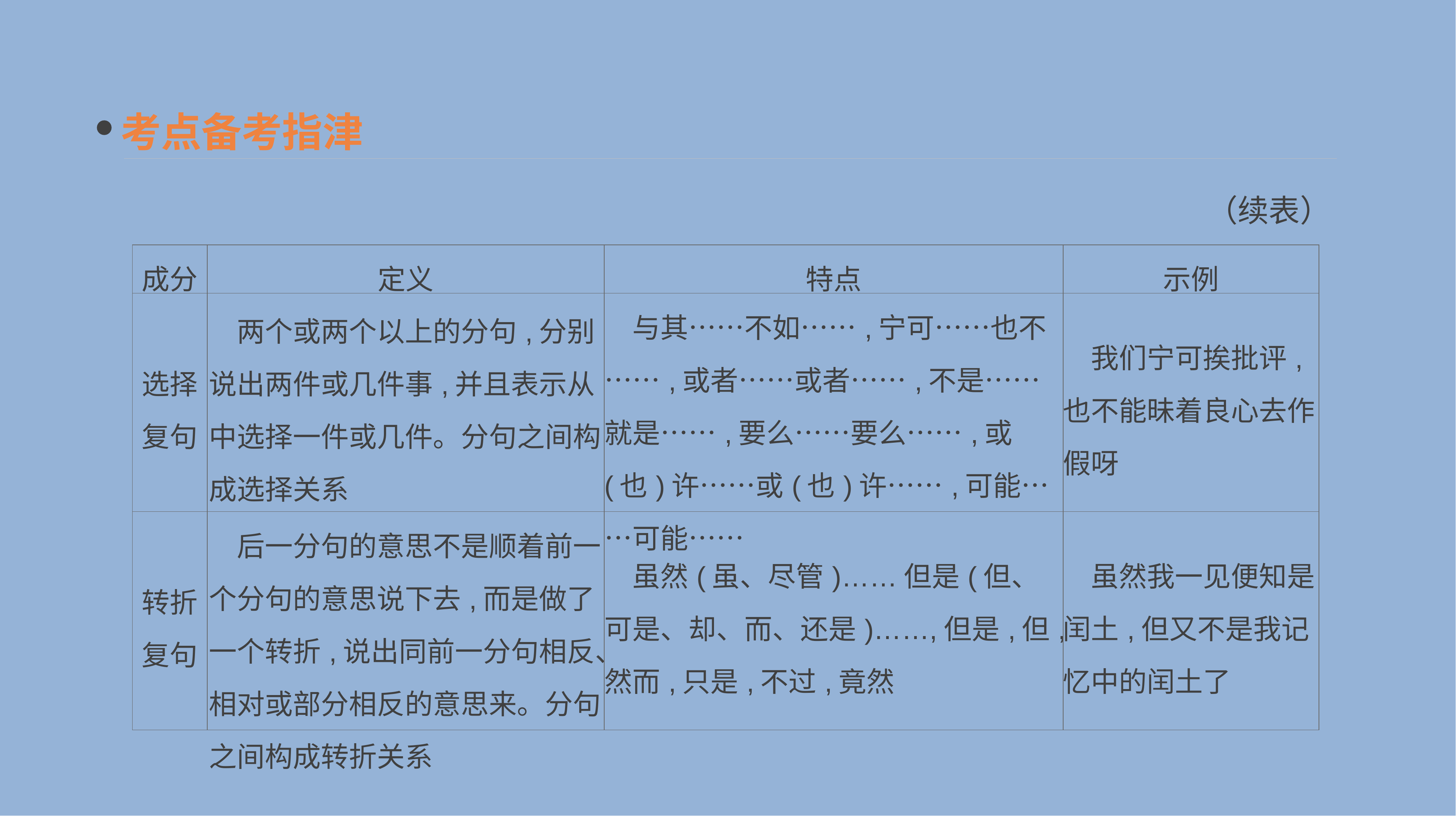

考点备考指津

（续表）
| 成分 | 定义 | 特点 | 示例 |
| --- | --- | --- | --- |
| 选择复句 | 两个或两个以上的分句,分别说出两件或几件事,并且表示从中选择一件或几件。分句之间构成选择关系 | 与其……不如……,宁可……也不……,或者……或者……,不是……就是……,要么……要么……,或(也)许……或(也)许……,可能……可能…… | 我们宁可挨批评,也不能昧着良心去作假呀 |
| 转折复句 | 后一分句的意思不是顺着前一个分句的意思说下去,而是做了一个转折,说出同前一分句相反、相对或部分相反的意思来。分句之间构成转折关系 | 虽然(虽、尽管)……但是(但、可是、却、而、还是)……,但是,但,然而,只是,不过,竟然 | 虽然我一见便知是闰土,但又不是我记忆中的闰土了 |